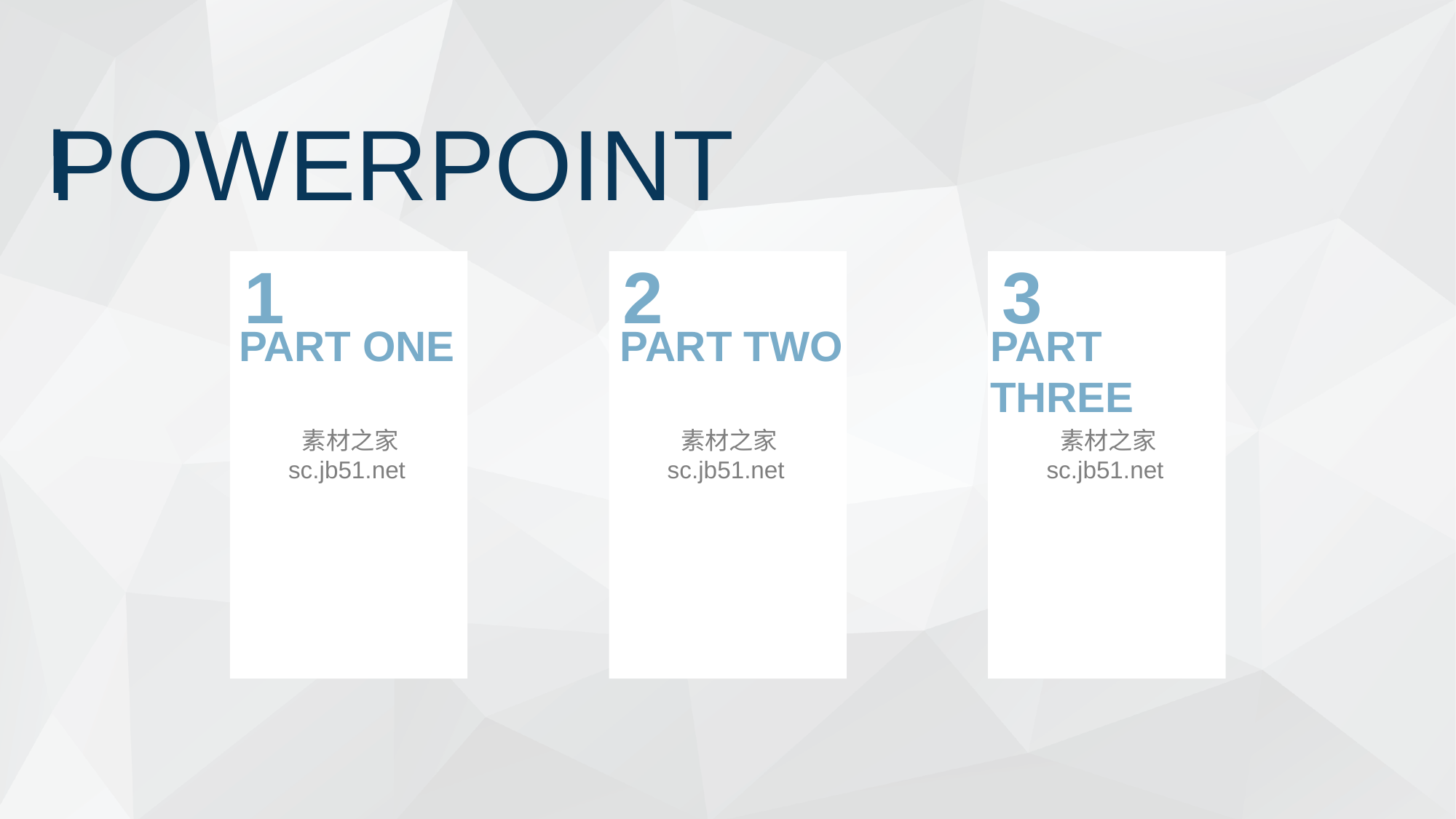

POWERPOINT

1
2
3

PART ONE
PART TWO
PART THREE
素材之家 sc.jb51.net
素材之家 sc.jb51.net
素材之家 sc.jb51.net